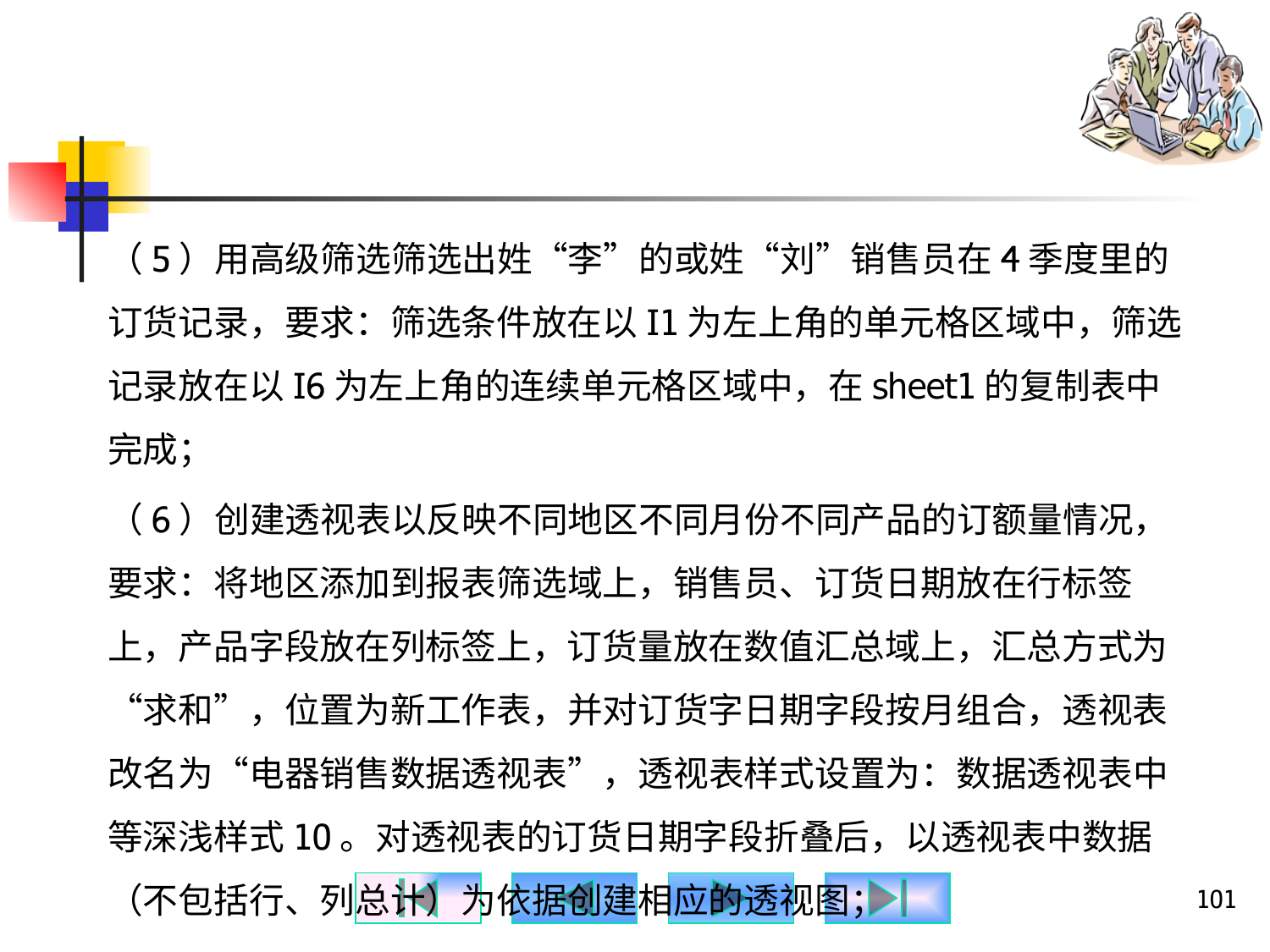

#
（5）用高级筛选筛选出姓“李”的或姓“刘”销售员在4季度里的订货记录，要求：筛选条件放在以I1为左上角的单元格区域中，筛选记录放在以I6为左上角的连续单元格区域中，在sheet1的复制表中完成；
（6）创建透视表以反映不同地区不同月份不同产品的订额量情况，要求：将地区添加到报表筛选域上，销售员、订货日期放在行标签上，产品字段放在列标签上，订货量放在数值汇总域上，汇总方式为“求和”，位置为新工作表，并对订货字日期字段按月组合，透视表改名为“电器销售数据透视表”，透视表样式设置为：数据透视表中等深浅样式10。对透视表的订货日期字段折叠后，以透视表中数据（不包括行、列总计）为依据创建相应的透视图；

101